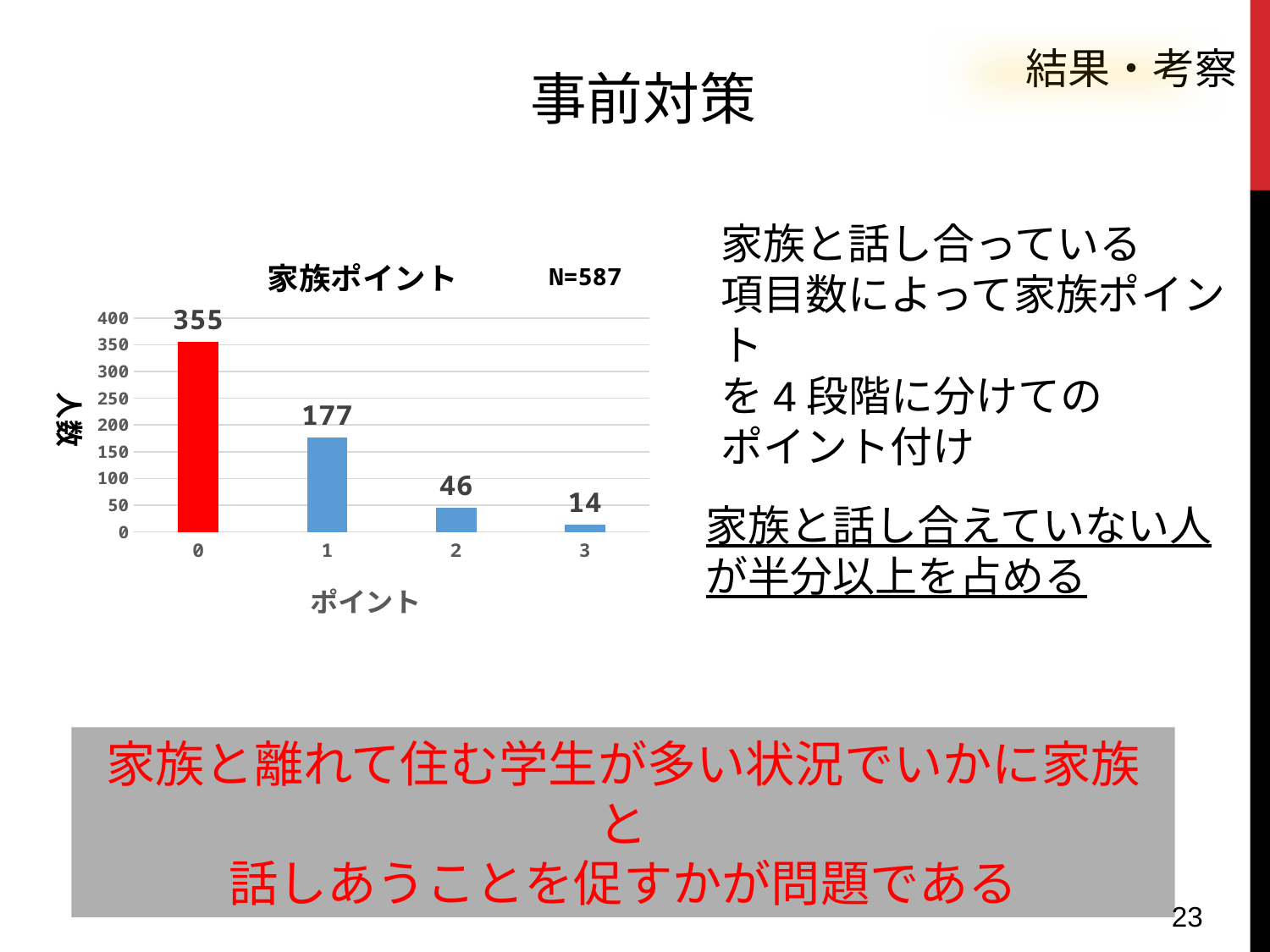

結果・考察
事前対策

家族と話し合っている
項目数によって家族ポイント
を4段階に分けての
ポイント付け

### Chart: 家族ポイント

| Category |  |
|---|---|
| 0 | 355.0 |
| 1 | 177.0 |
| 2 | 46.0 |
| 3 | 14.0 |
家族と話し合えていない人
が半分以上を占める
家族と離れて住む学生が多い状況でいかに家族と
話しあうことを促すかが問題である
23